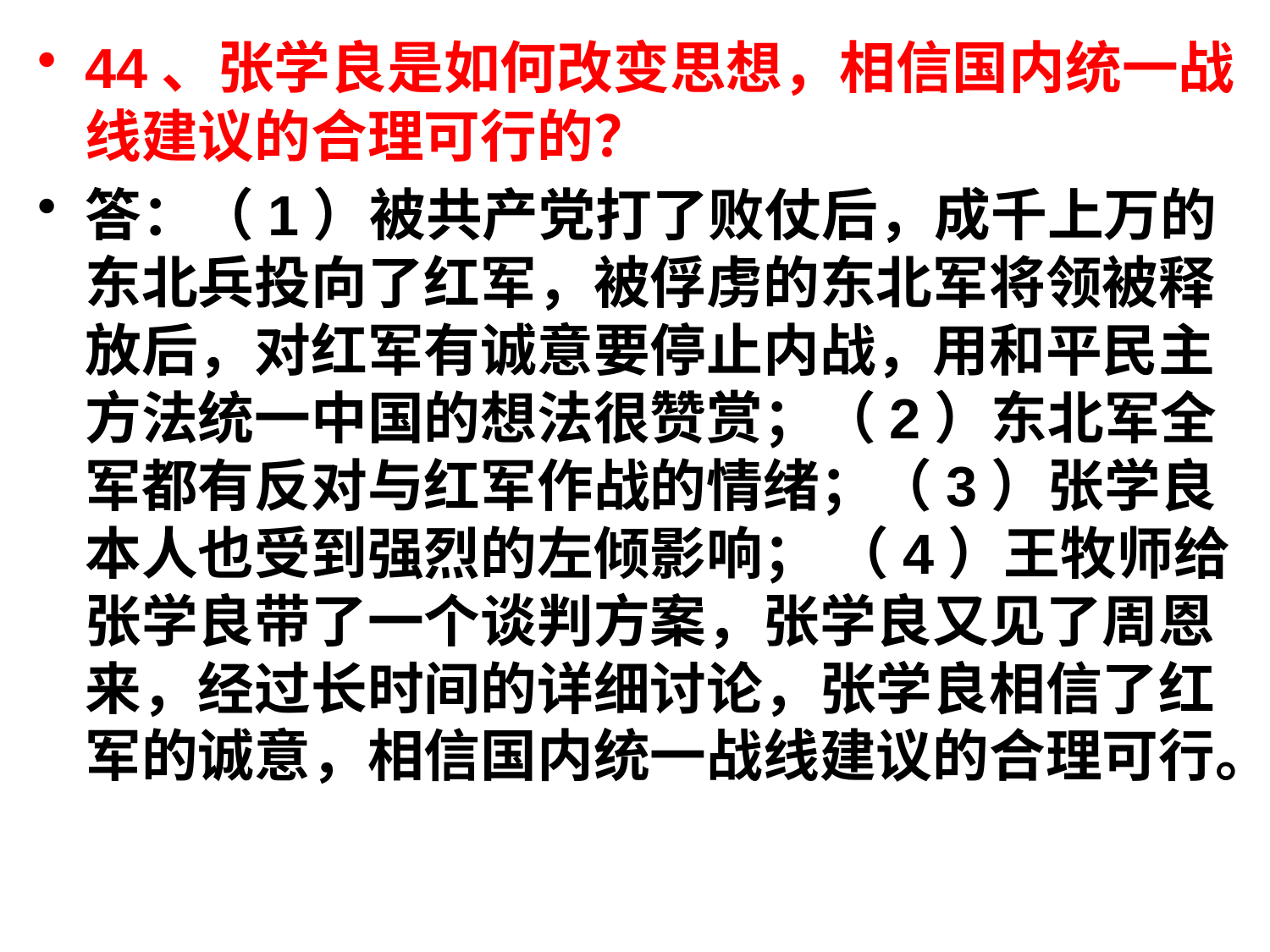

44、张学良是如何改变思想，相信国内统一战线建议的合理可行的？
答：（1）被共产党打了败仗后，成千上万的东北兵投向了红军，被俘虏的东北军将领被释放后，对红军有诚意要停止内战，用和平民主方法统一中国的想法很赞赏；（2）东北军全军都有反对与红军作战的情绪；（3）张学良本人也受到强烈的左倾影响； （4）王牧师给张学良带了一个谈判方案，张学良又见了周恩来，经过长时间的详细讨论，张学良相信了红军的诚意，相信国内统一战线建议的合理可行。

#